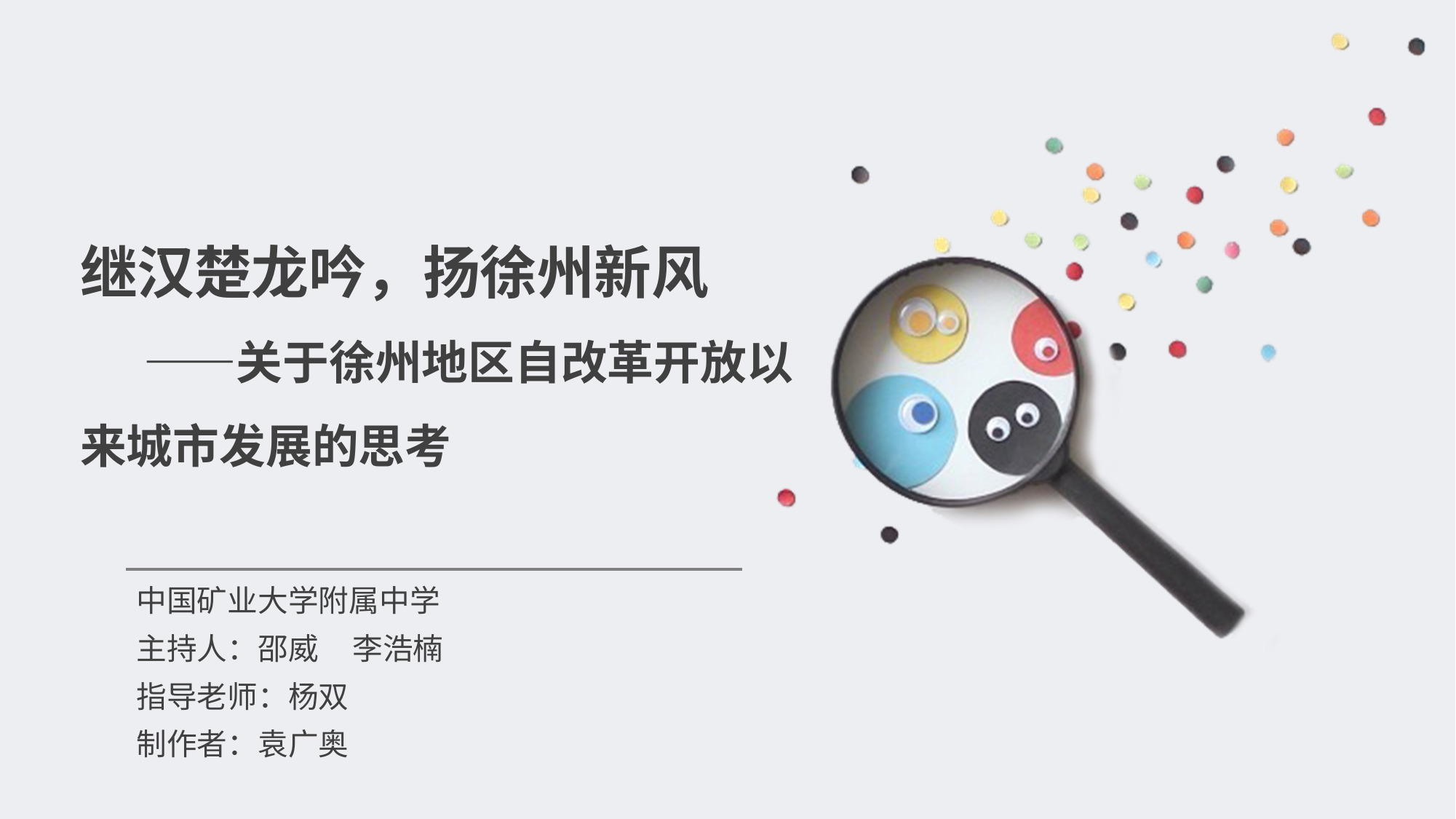

# 继汉楚龙吟，扬徐州新风 ——关于徐州地区自改革开放以来城市发展的思考
中国矿业大学附属中学
主持人：邵威     李浩楠
指导老师：杨双
制作者：袁广奥